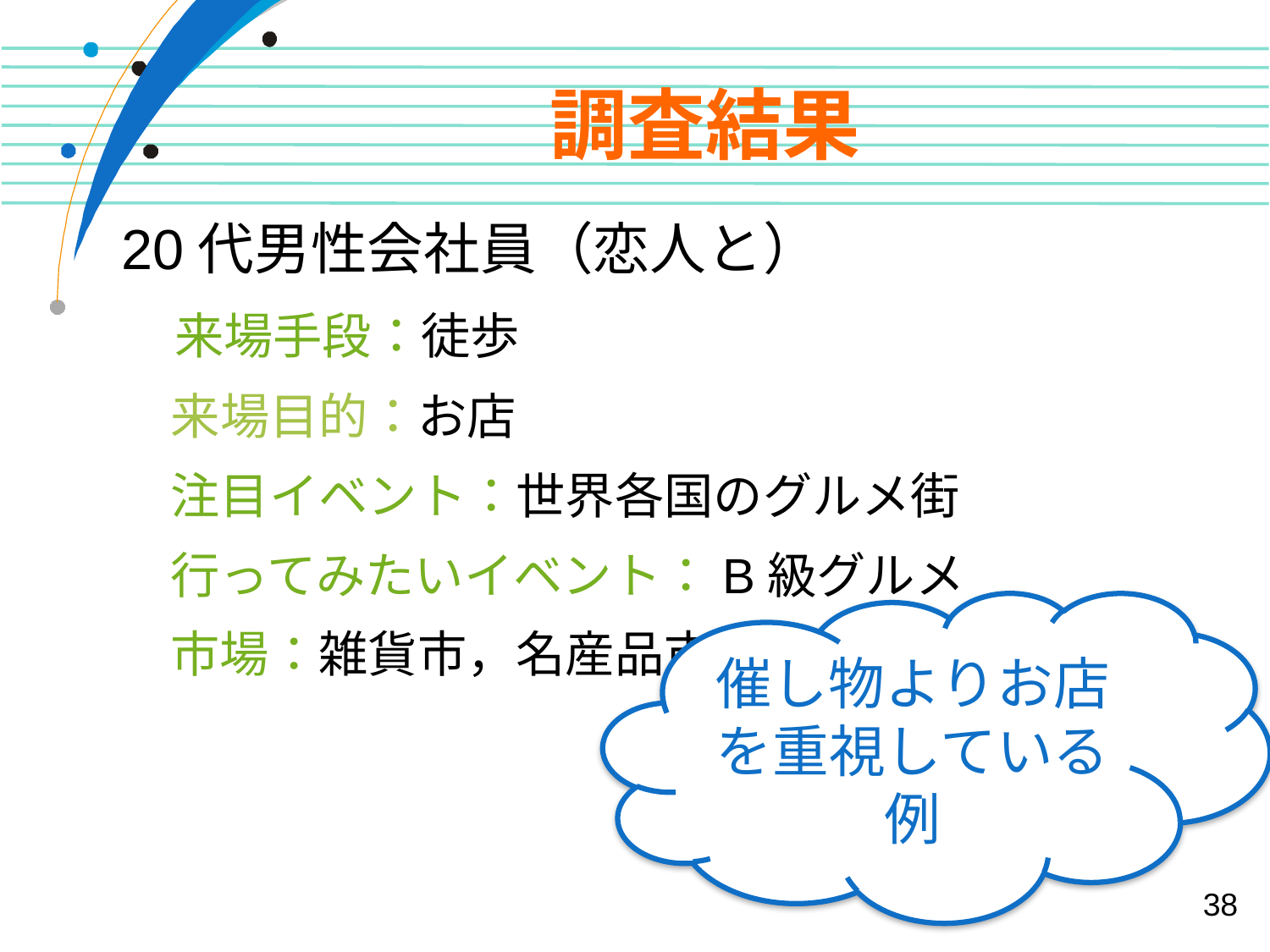

# 調査結果
20代男性会社員（恋人と）
　来場手段：徒歩
　来場目的：お店
　注目イベント：世界各国のグルメ街
　行ってみたいイベント：B級グルメ
　市場：雑貨市，名産品市
催し物よりお店を重視している例
38